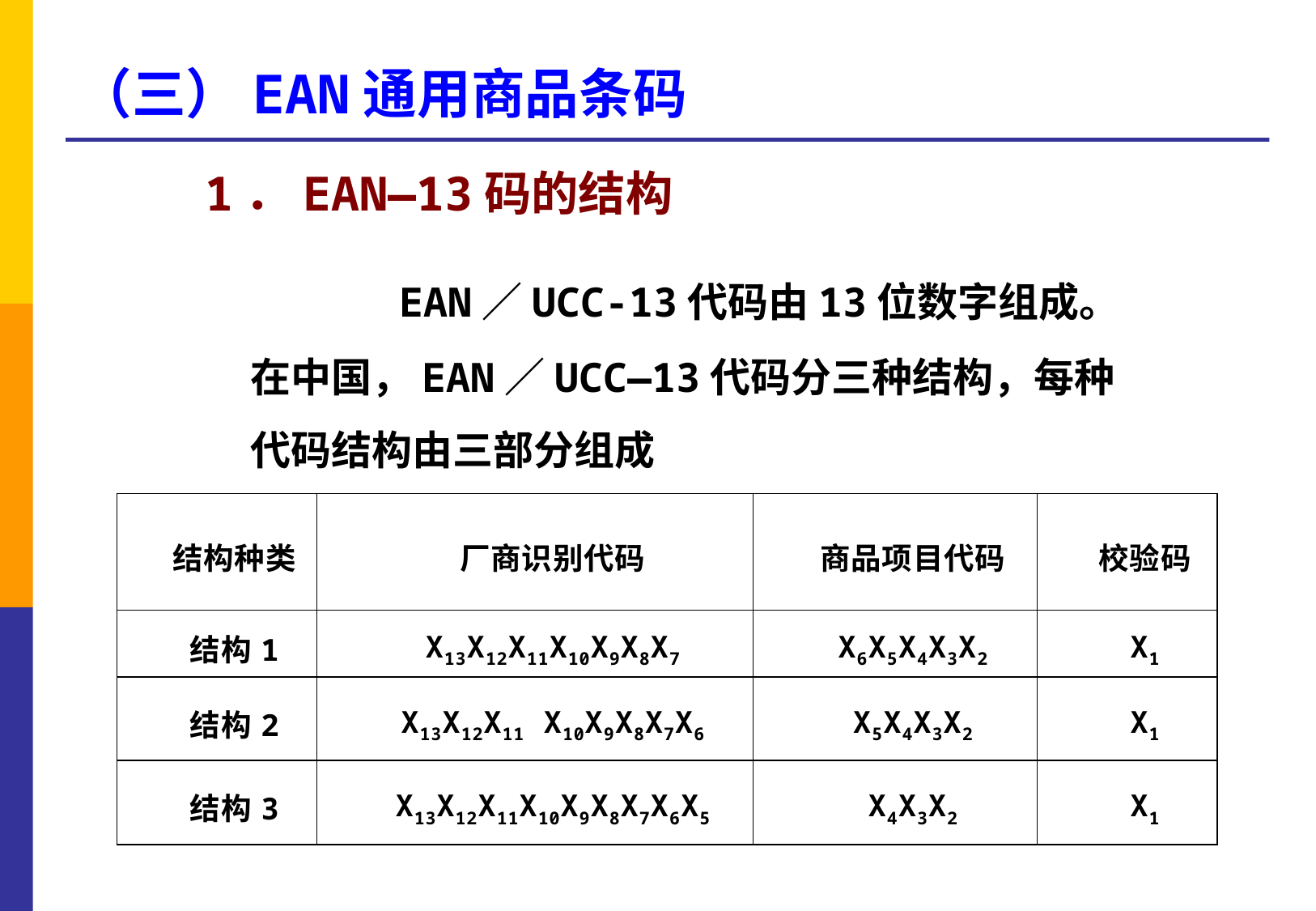

# （三）EAN通用商品条码
1．EAN—13码的结构
      EAN／UCC-13代码由13位数字组成。在中国，EAN／UCC—13代码分三种结构，每种代码结构由三部分组成
| 结构种类 | 厂商识别代码 | 商品项目代码 | 校验码 |
| --- | --- | --- | --- |
| 结构1 | X13X12X11X10X9X8X7 | X6X5X4X3X2 | X1 |
| 结构2 | X13X12X11 X10X9X8X7X6 | X5X4X3X2 | X1 |
| 结构3 | X13X12X11X10X9X8X7X6X5 | X4X3X2 | X1 |